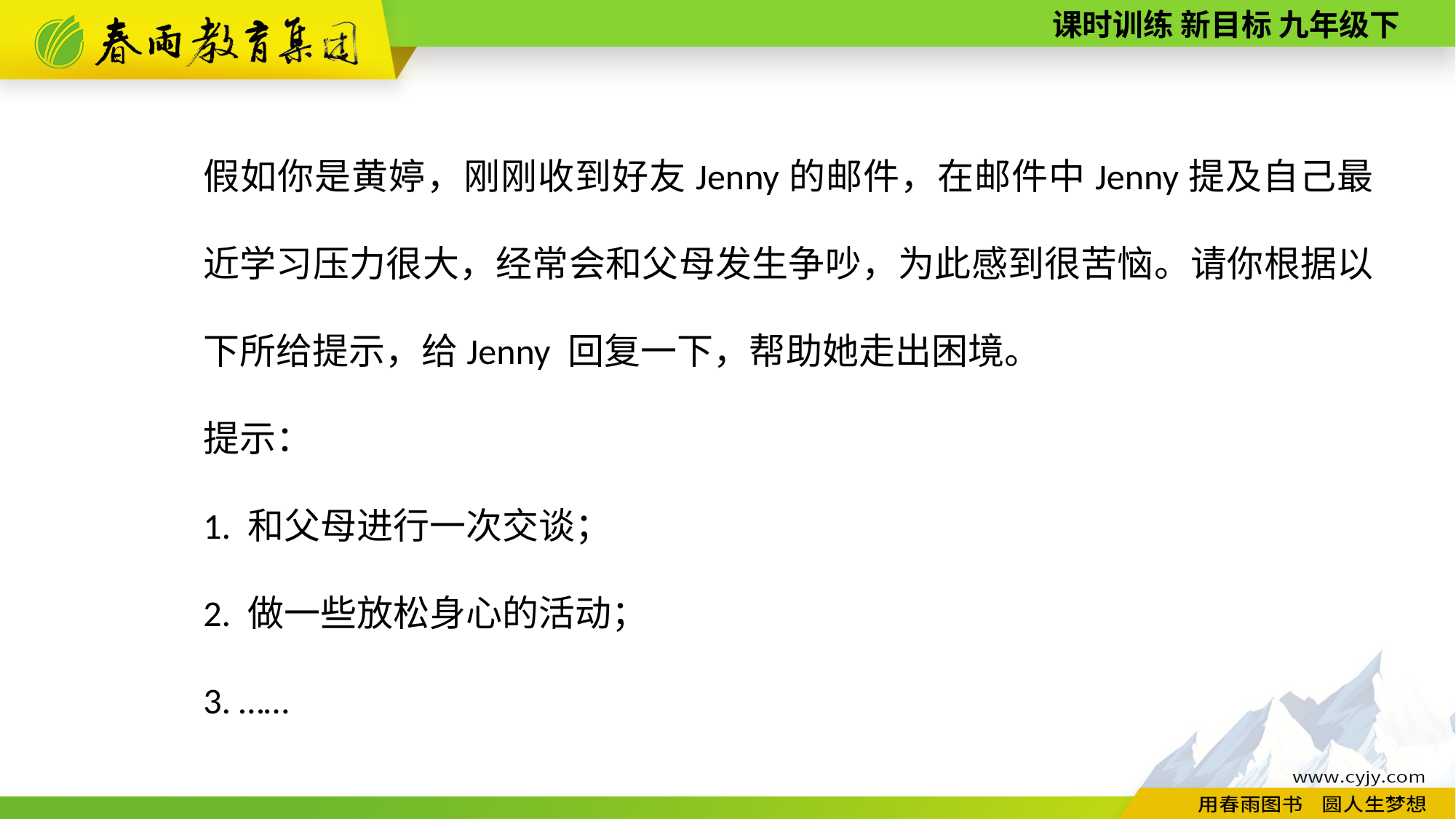

假如你是黄婷，刚刚收到好友Jenny的邮件，在邮件中Jenny提及自己最近学习压力很大，经常会和父母发生争吵，为此感到很苦恼。请你根据以下所给提示，给Jenny 回复一下，帮助她走出困境。
提示：
1. 和父母进行一次交谈；
2. 做一些放松身心的活动；
3. ……